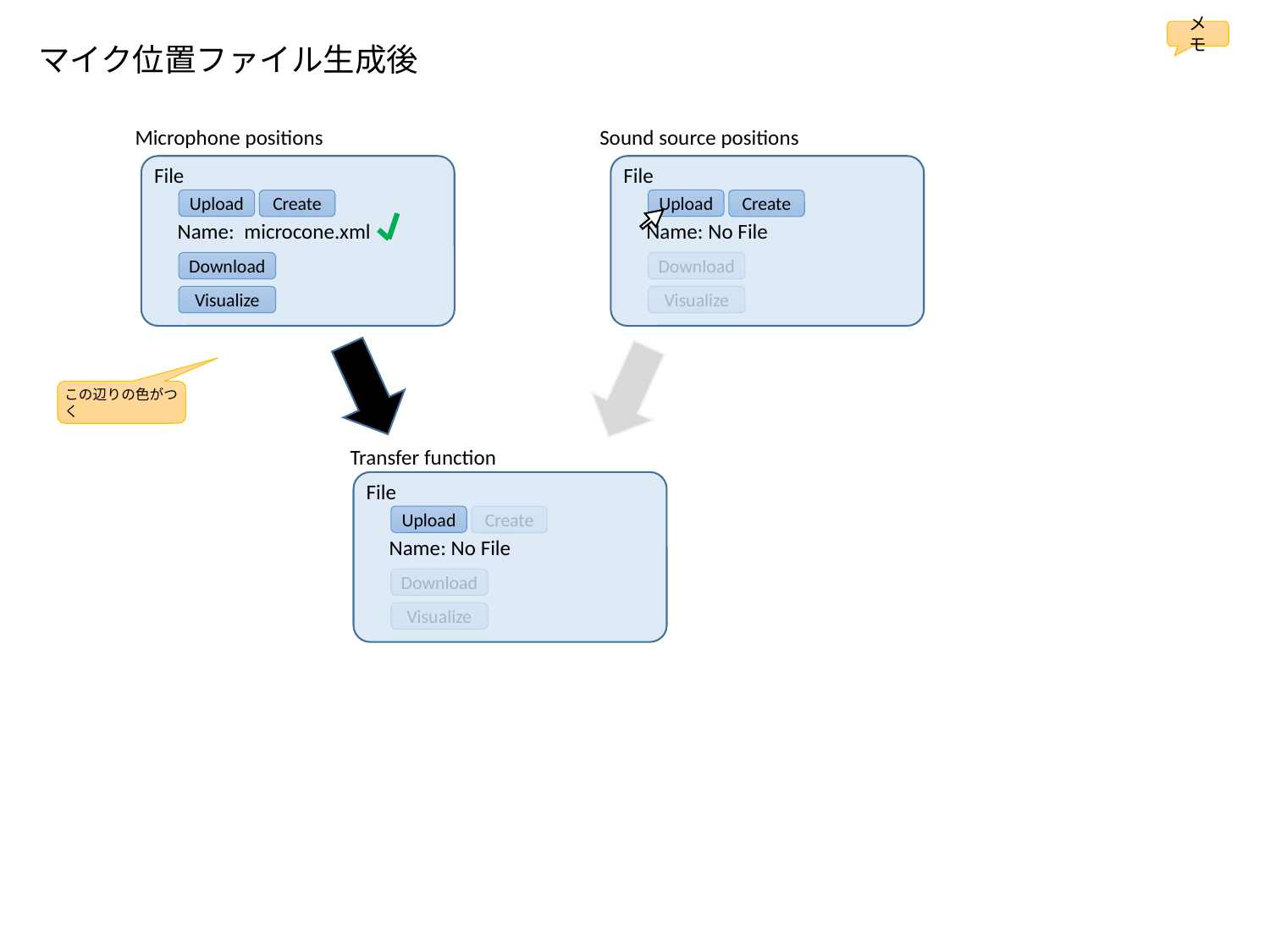

メモ
マイク位置ファイル生成後
Microphone positions
Sound source positions

File
File
Upload
Upload
Create
Create

Name:  microcone.xml
Name: No File
Download
Download
Visualize
Visualize

この辺りの色がつく
Transfer function

File
Upload
Create
Name: No File
Download
Visualize